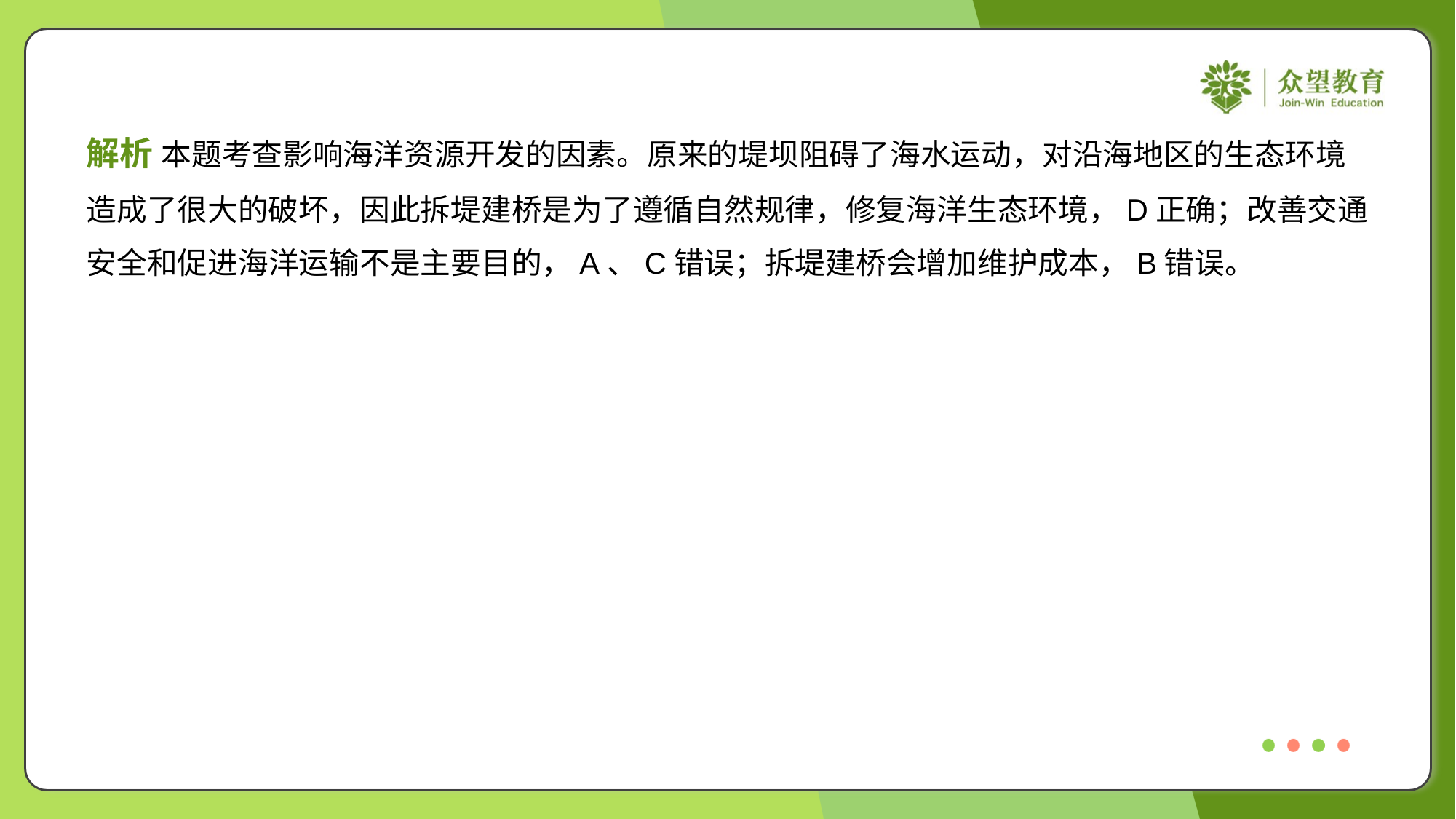

解析 本题考查影响海洋资源开发的因素。原来的堤坝阻碍了海水运动，对沿海地区的生态环境
造成了很大的破坏，因此拆堤建桥是为了遵循自然规律，修复海洋生态环境，D正确；改善交通
安全和促进海洋运输不是主要目的，A、C错误；拆堤建桥会增加维护成本，B错误。